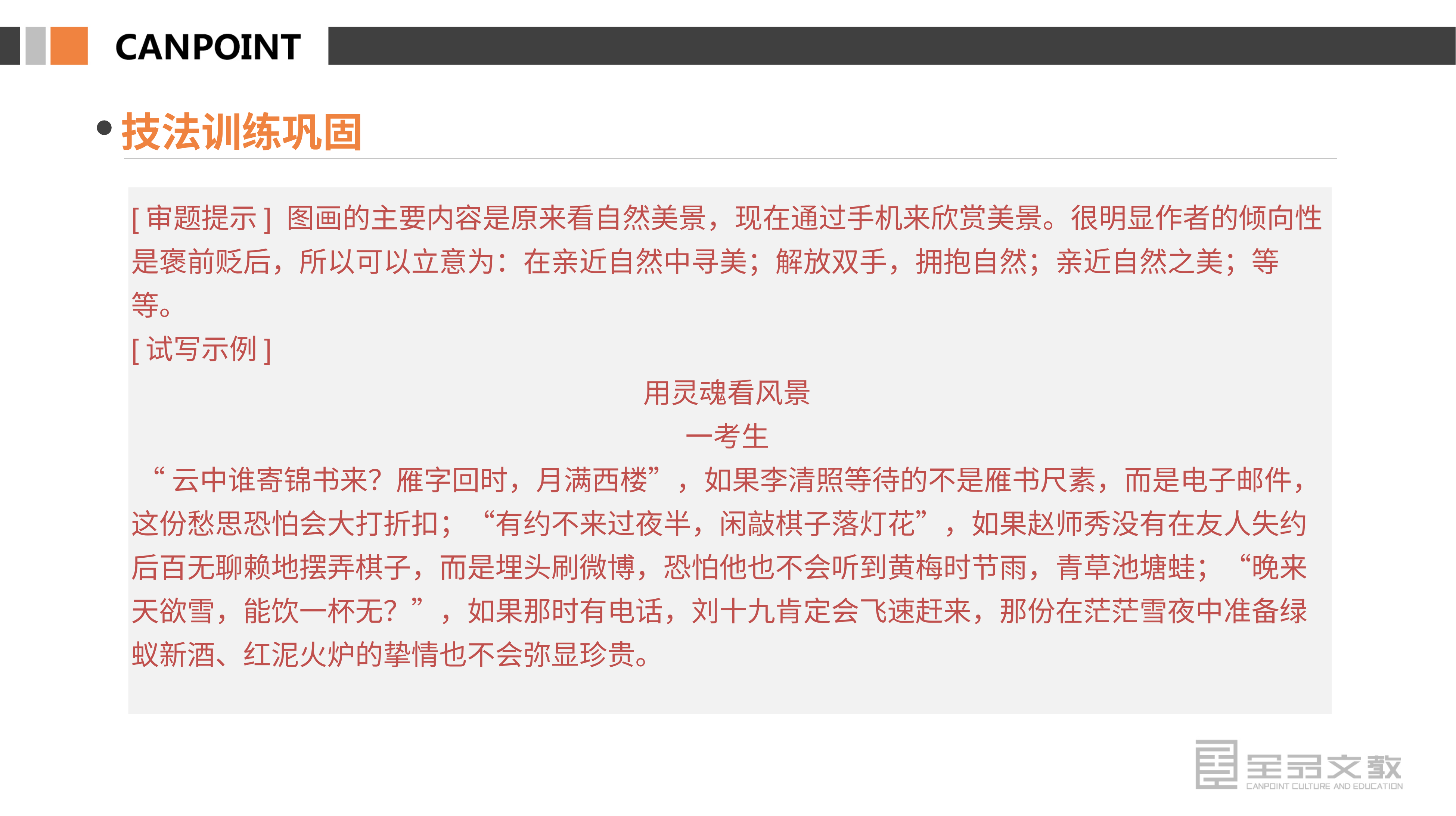

技法训练巩固

[审题提示] 图画的主要内容是原来看自然美景，现在通过手机来欣赏美景。很明显作者的倾向性是褒前贬后，所以可以立意为：在亲近自然中寻美；解放双手，拥抱自然；亲近自然之美；等等。
[试写示例]
用灵魂看风景
一考生
 “云中谁寄锦书来？雁字回时，月满西楼”，如果李清照等待的不是雁书尺素，而是电子邮件，这份愁思恐怕会大打折扣；“有约不来过夜半，闲敲棋子落灯花”，如果赵师秀没有在友人失约后百无聊赖地摆弄棋子，而是埋头刷微博，恐怕他也不会听到黄梅时节雨，青草池塘蛙；“晚来天欲雪，能饮一杯无？”，如果那时有电话，刘十九肯定会飞速赶来，那份在茫茫雪夜中准备绿蚁新酒、红泥火炉的挚情也不会弥显珍贵。